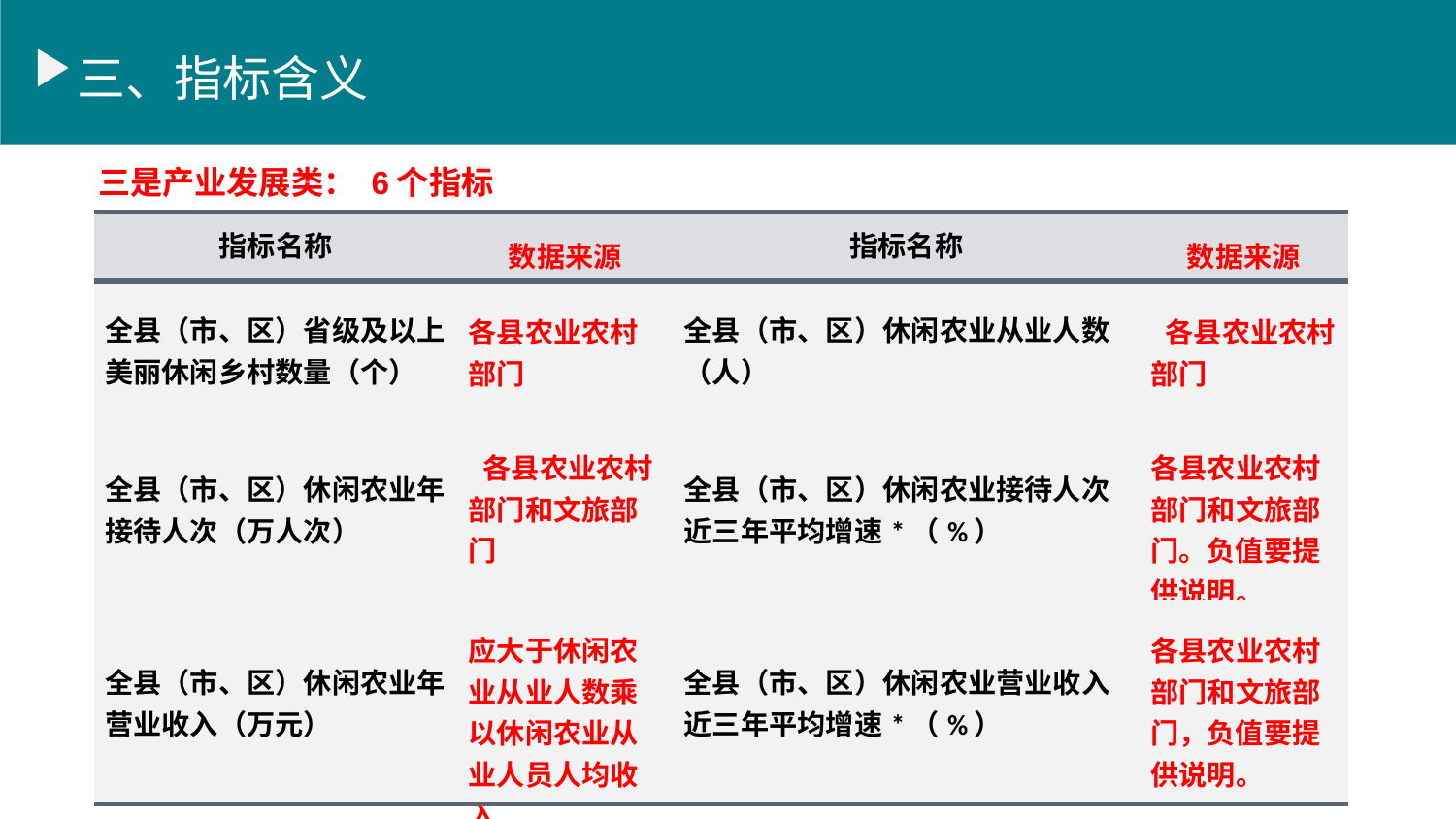

三、指标含义

三是产业发展类： 6个指标

| 指标名称 | 数据来源 | 指标名称 | 数据来源 |
| --- | --- | --- | --- |
| 全县（市、区）省级及以上美丽休闲乡村数量（个） | 各县农业农村部门 | 全县（市、区）休闲农业从业人数（人） | 各县农业农村部门 |
| 全县（市、区）休闲农业年接待人次（万人次） | 各县农业农村部门和文旅部门 | 全县（市、区）休闲农业接待人次近三年平均增速\*（%） | 各县农业农村部门和文旅部门。负值要提供说明。 |
| 全县（市、区）休闲农业年营业收入（万元） | 应大于休闲农业从业人数乘以休闲农业从业人员人均收入 | 全县（市、区）休闲农业营业收入近三年平均增速\*（%） | 各县农业农村部门和文旅部门，负值要提供说明。 |